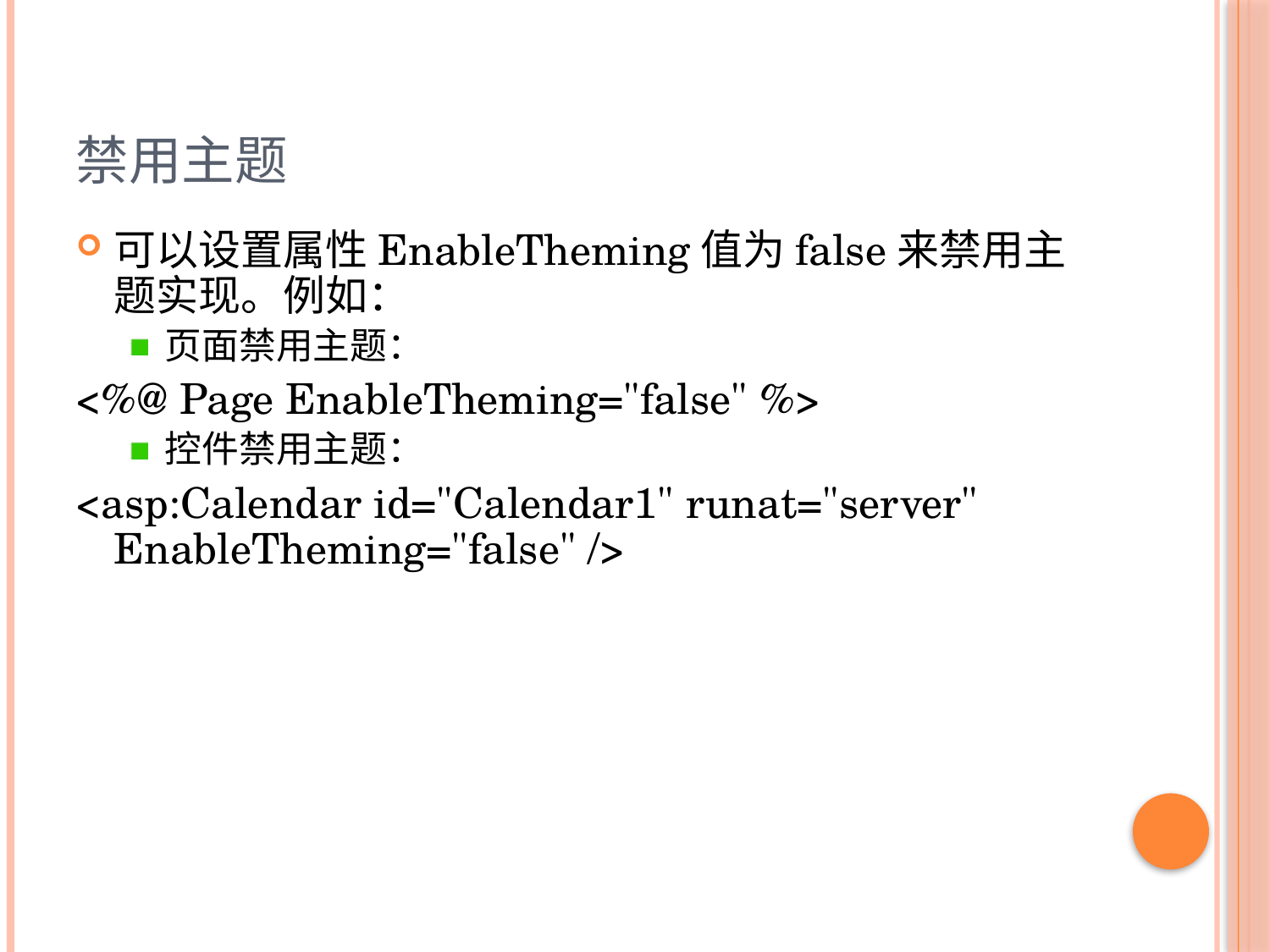

# 禁用主题
可以设置属性EnableTheming值为false来禁用主题实现。例如：
页面禁用主题：
<%@ Page EnableTheming="false" %>
控件禁用主题：
<asp:Calendar id="Calendar1" runat="server" EnableTheming="false" />
16